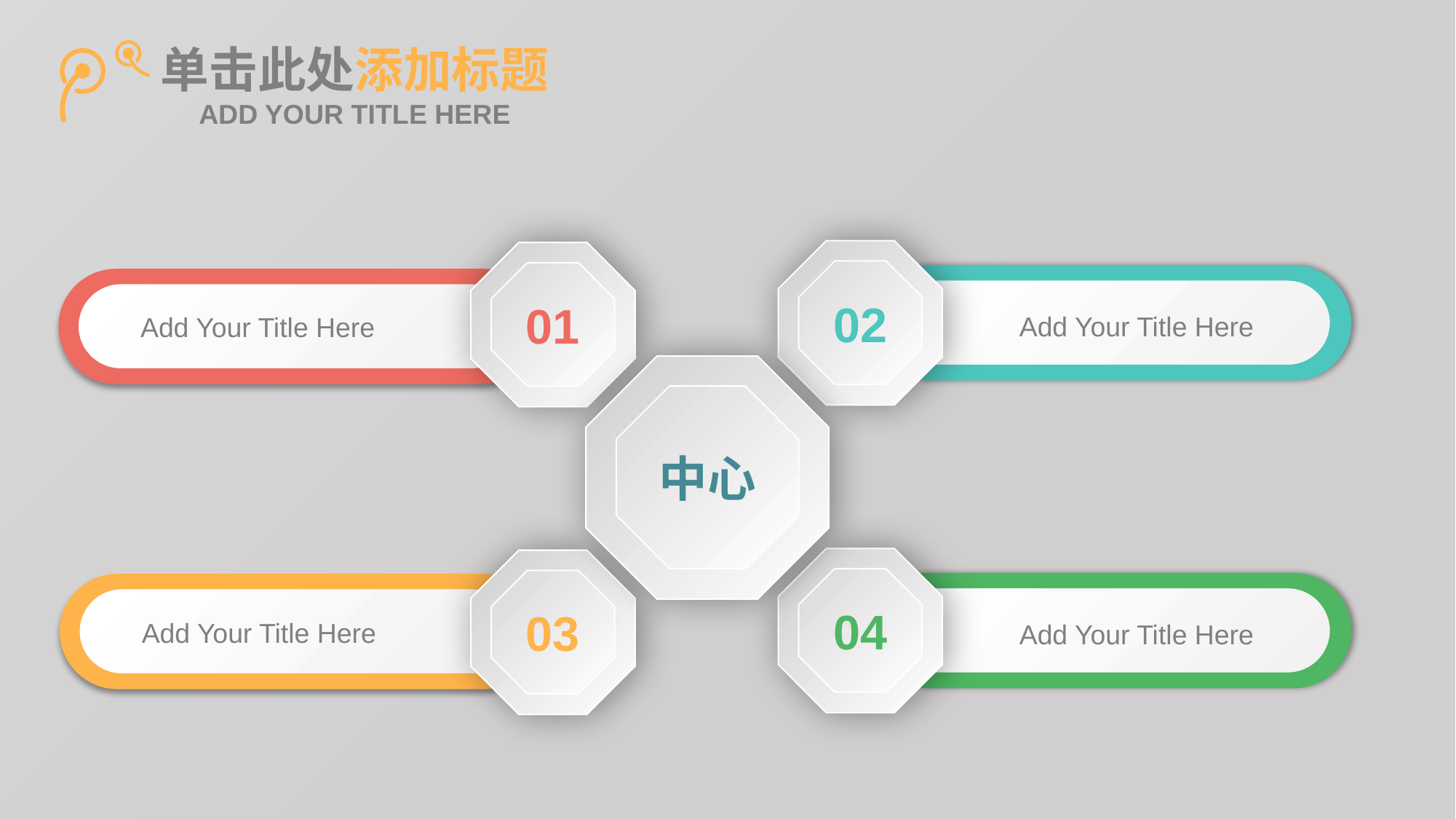

单击此处添加标题
ADD YOUR TITLE HERE

02

Add Your Title Here

01

Add Your Title Here

中心

04

03

Add Your Title Here

Add Your Title Here